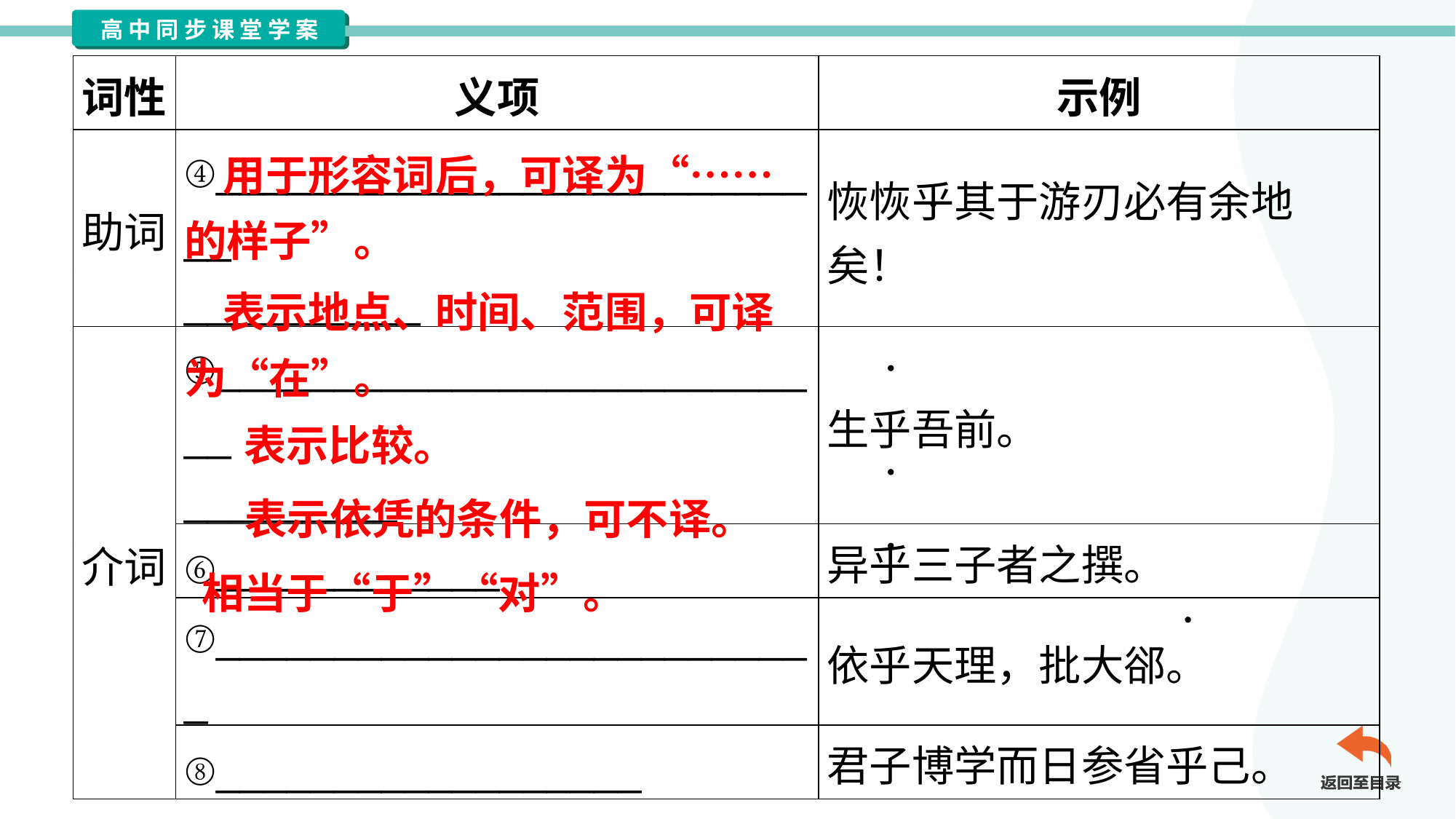

| 词性 | 义项 | 示例 |
| --- | --- | --- |
| 助词 | ④\_\_\_\_\_\_\_\_\_\_\_\_\_\_\_\_\_\_\_\_\_\_\_\_\_\_\_ \_\_\_\_\_\_\_\_\_\_ | 恢恢乎其于游刃必有余地 矣！ |
| 介词 | ⑤\_\_\_\_\_\_\_\_\_\_\_\_\_\_\_\_\_\_\_\_\_\_\_\_\_\_\_ \_\_\_\_\_\_\_\_\_ | 生乎吾前。 |
|  | ⑥\_\_\_\_\_\_\_\_\_\_\_\_ | 异乎三子者之撰。 |
|  | ⑦\_\_\_\_\_\_\_\_\_\_\_\_\_\_\_\_\_\_\_\_\_\_\_\_\_\_ | 依乎天理，批大郤。 |
|  | ⑧\_\_\_\_\_\_\_\_\_\_\_\_\_\_\_\_\_\_ | 君子博学而日参省乎己。 |
   用于形容词后，可译为“……的样子”。

   表示地点、时间、范围，可译为“在”。

表示比较。

表示依凭的条件，可不译。

相当于“于”“对”。